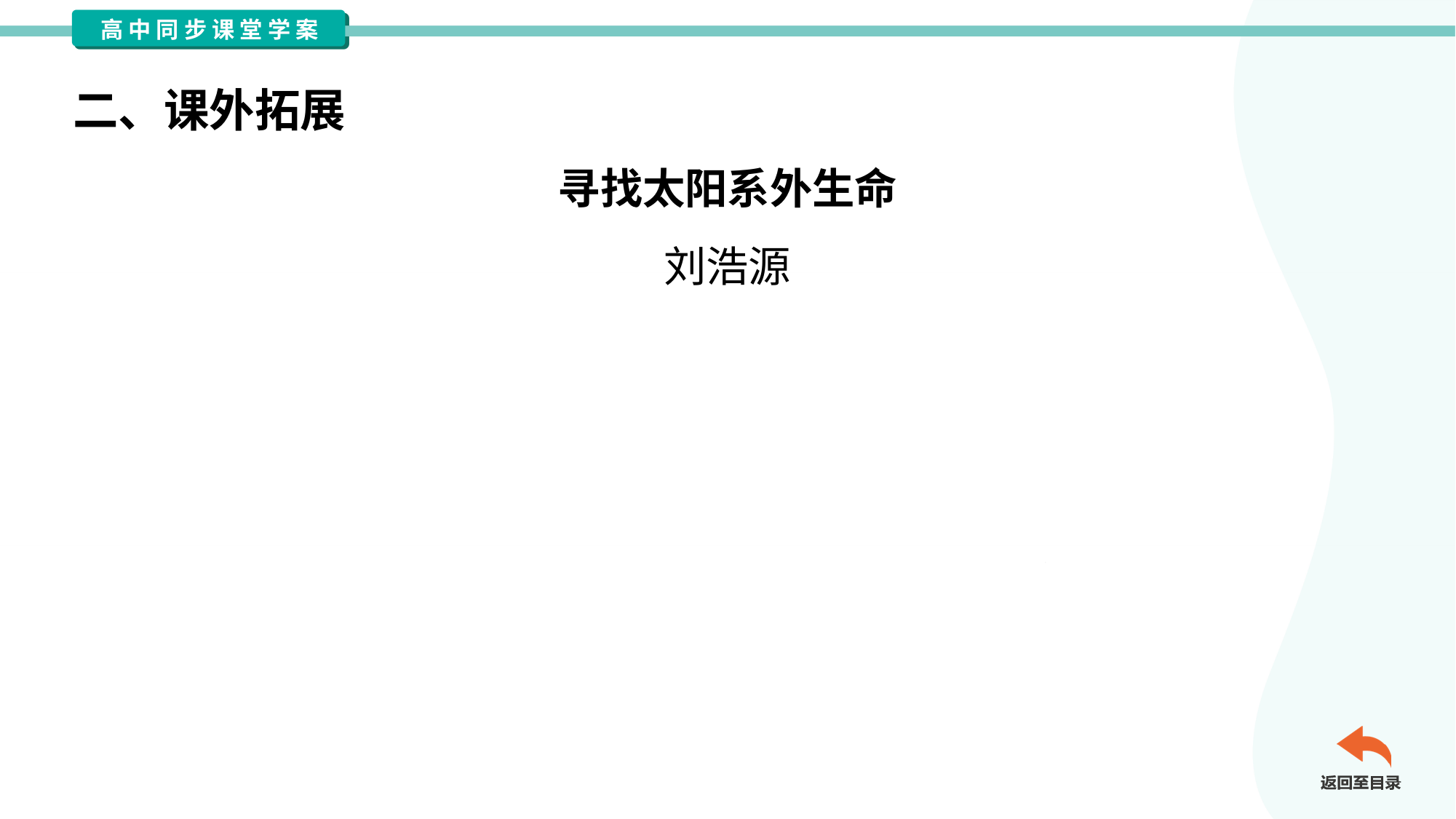

二、课外拓展
寻找太阳系外生命
刘浩源
    很多科学家认为，除地球外，太阳系中任何一个星球存在生命的
可能性都不大，而在太阳系外找到生命的可能性很大。一些科学家通
过计算发现，宇宙中存在大量与地球类似的行星。英国天文学家帕特
里克·摩尔爵士曾宣称，科学家将会在50年内找出证据，证明太阳系外
确实存在外星生物。他认为，太阳系外必定存在外星生命，但以人类
目前的航天科技发展水平，尚无法有效与外星生命主动取得联系。#1.2